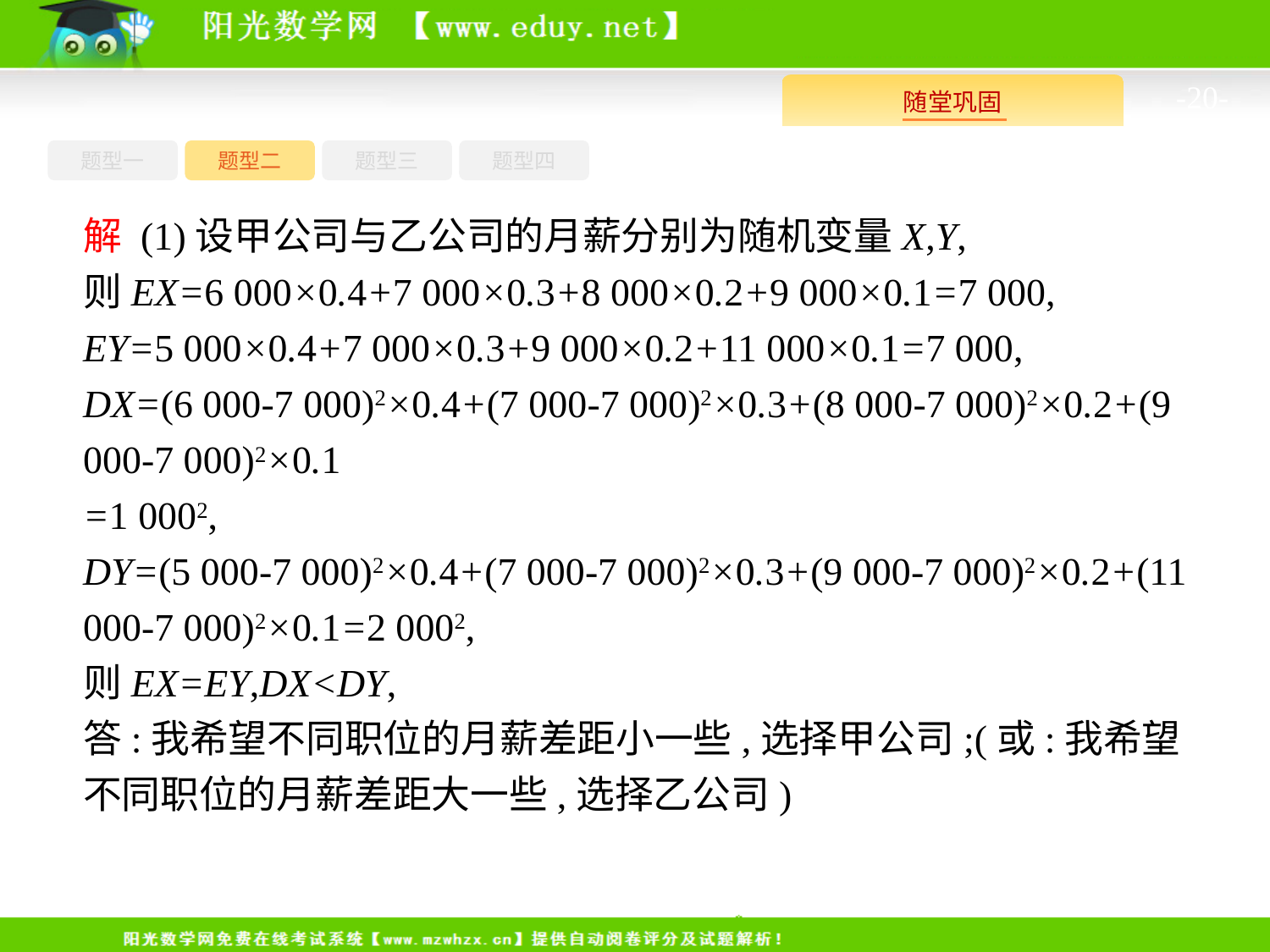

-20-
题型四
题型一
题型三
题型二
解 (1)设甲公司与乙公司的月薪分别为随机变量X,Y,
则EX=6 000×0.4+7 000×0.3+8 000×0.2+9 000×0.1=7 000,
EY=5 000×0.4+7 000×0.3+9 000×0.2+11 000×0.1=7 000,
DX=(6 000-7 000)2×0.4+(7 000-7 000)2×0.3+(8 000-7 000)2×0.2+(9 000-7 000)2×0.1
=1 0002,
DY=(5 000-7 000)2×0.4+(7 000-7 000)2×0.3+(9 000-7 000)2×0.2+(11 000-7 000)2×0.1=2 0002,
则EX=EY,DX<DY,
答:我希望不同职位的月薪差距小一些,选择甲公司;(或:我希望不同职位的月薪差距大一些,选择乙公司)